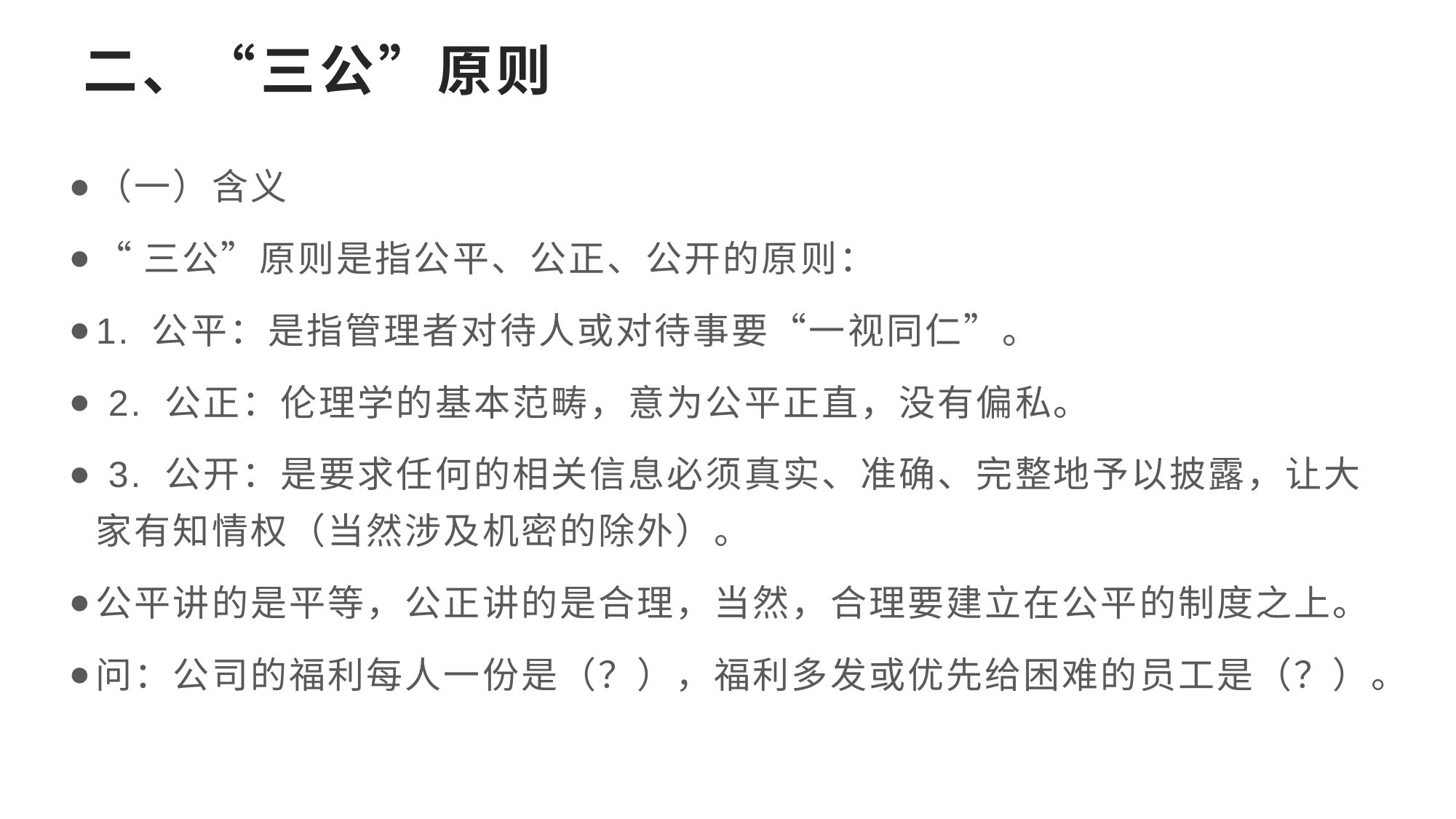

# 二、“三公”原则
（一）含义
“三公”原则是指公平、公正、公开的原则：
1. 公平：是指管理者对待人或对待事要“一视同仁”。
 2. 公正：伦理学的基本范畴，意为公平正直，没有偏私。
 3. 公开：是要求任何的相关信息必须真实、准确、完整地予以披露，让大家有知情权（当然涉及机密的除外）。
公平讲的是平等，公正讲的是合理，当然，合理要建立在公平的制度之上。
问：公司的福利每人一份是（？），福利多发或优先给困难的员工是（？）。